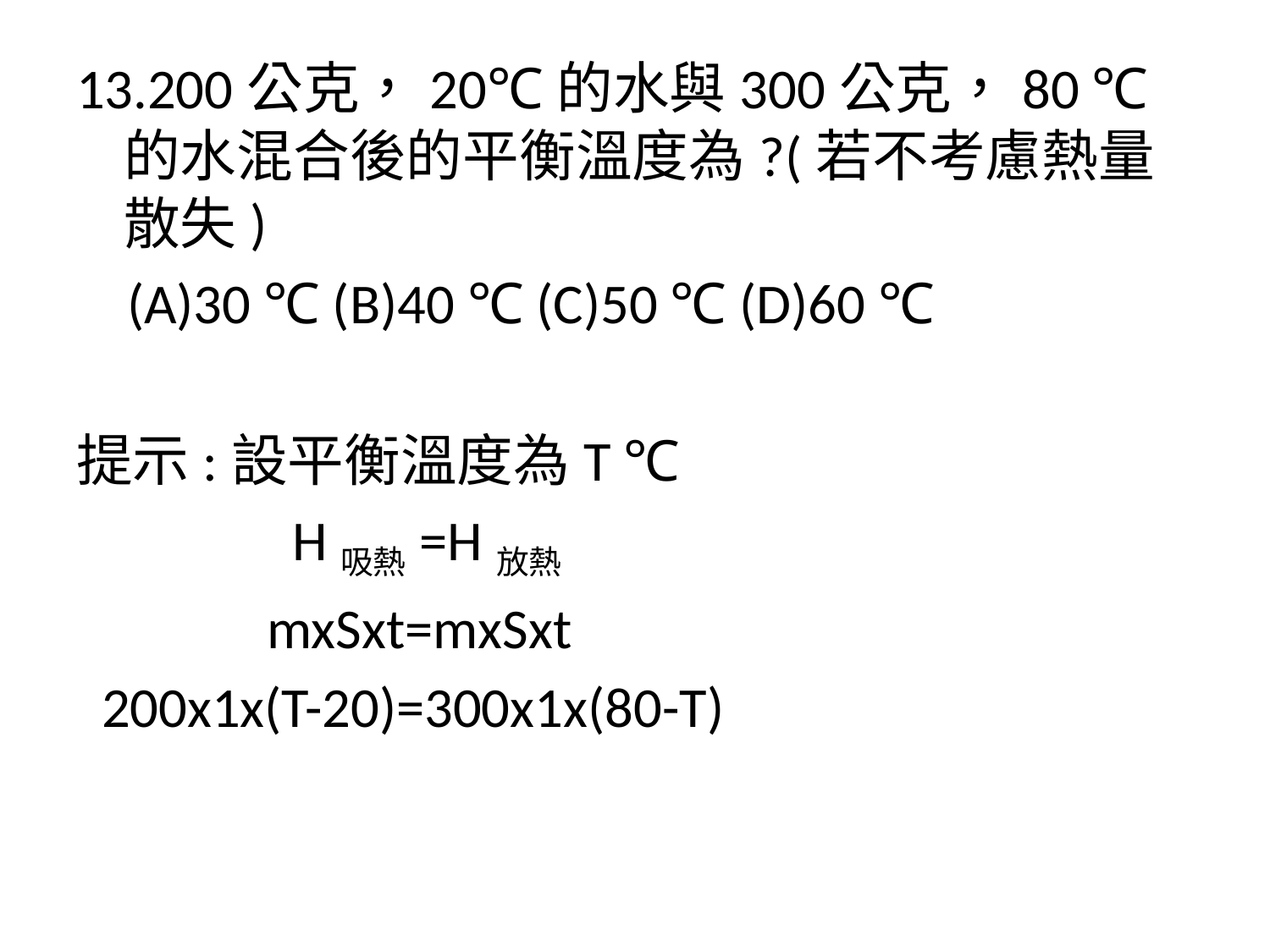

13.200公克，20℃的水與300公克，80 ℃的水混合後的平衡溫度為?(若不考慮熱量散失)
    (A)30 ℃ (B)40 ℃ (C)50 ℃ (D)60 ℃

提示:設平衡溫度為T ℃
                 H吸熱=H放熱
               mxSxt=mxSxt
  200x1x(T-20)=300x1x(80-T)